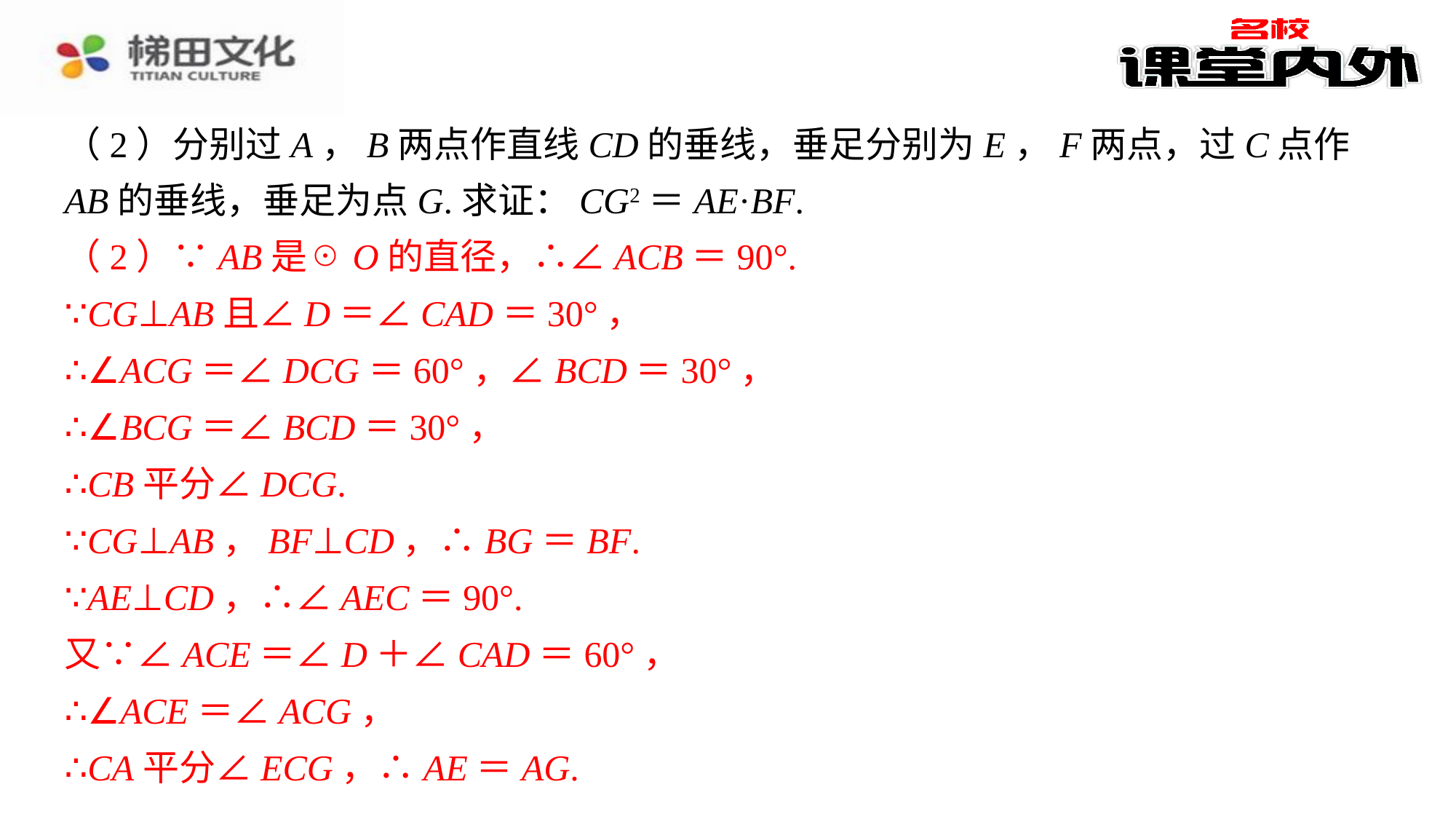

（2）分别过A，B两点作直线CD的垂线，垂足分别为E，F两点，过C点作AB的垂线，垂足为点G.求证：CG2＝AE·BF.
（2）∵AB是☉O的直径，∴∠ACB＝90°.
（2）∵AB是☉O的直径，∴∠ACB＝90°.⁠
∵CG⊥AB且∠D＝∠CAD＝30°，⁠
∴∠ACG＝∠DCG＝60°，∠BCD＝30°，⁠
∴∠BCG＝∠BCD＝30°，⁠
∴CB平分∠DCG.⁠
∵CG⊥AB，BF⊥CD，∴BG＝BF.⁠
∵AE⊥CD，∴∠AEC＝90°.⁠
又∵∠ACE＝∠D＋∠CAD＝60°，⁠
∴∠ACE＝∠ACG，⁠
∴CA平分∠ECG，∴AE＝AG.⁠
又∵∠AGC＝∠CGB＝90°，⁠
∠CAG＝∠BCG＝30°，⁠
∵CG⊥AB且∠D＝∠CAD＝30°，
∴∠ACG＝∠DCG＝60°，∠BCD＝30°，
∴∠BCG＝∠BCD＝30°，
∴CB平分∠DCG.
∵CG⊥AB，BF⊥CD，∴BG＝BF.
∵AE⊥CD，∴∠AEC＝90°.
又∵∠ACE＝∠D＋∠CAD＝60°，
∴∠ACE＝∠ACG，
∴CA平分∠ECG，∴AE＝AG.